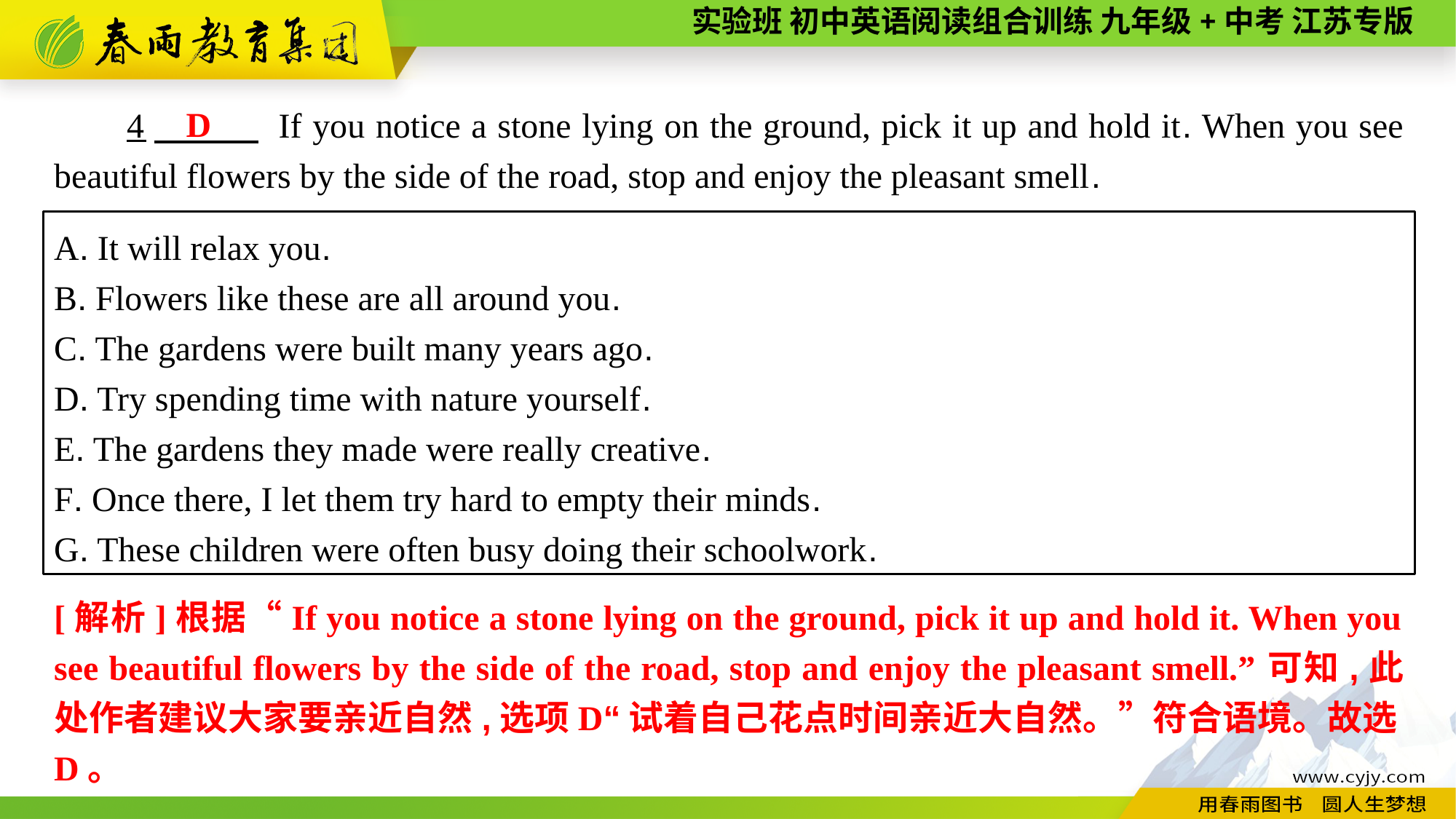

D
4　        If you notice a stone lying on the ground, pick it up and hold it. When you see beautiful flowers by the side of the road, stop and enjoy the pleasant smell.
A. It will relax you.
B. Flowers like these are all around you.
C. The gardens were built many years ago.
D. Try spending time with nature yourself.
E. The gardens they made were really creative.
F. Once there, I let them try hard to empty their minds.
G. These children were often busy doing their schoolwork.
[解析]根据“If you notice a stone lying on the ground, pick it up and hold it. When you see beautiful flowers by the side of the road, stop and enjoy the pleasant smell.”可知,此处作者建议大家要亲近自然,选项D“试着自己花点时间亲近大自然。”符合语境。故选D。